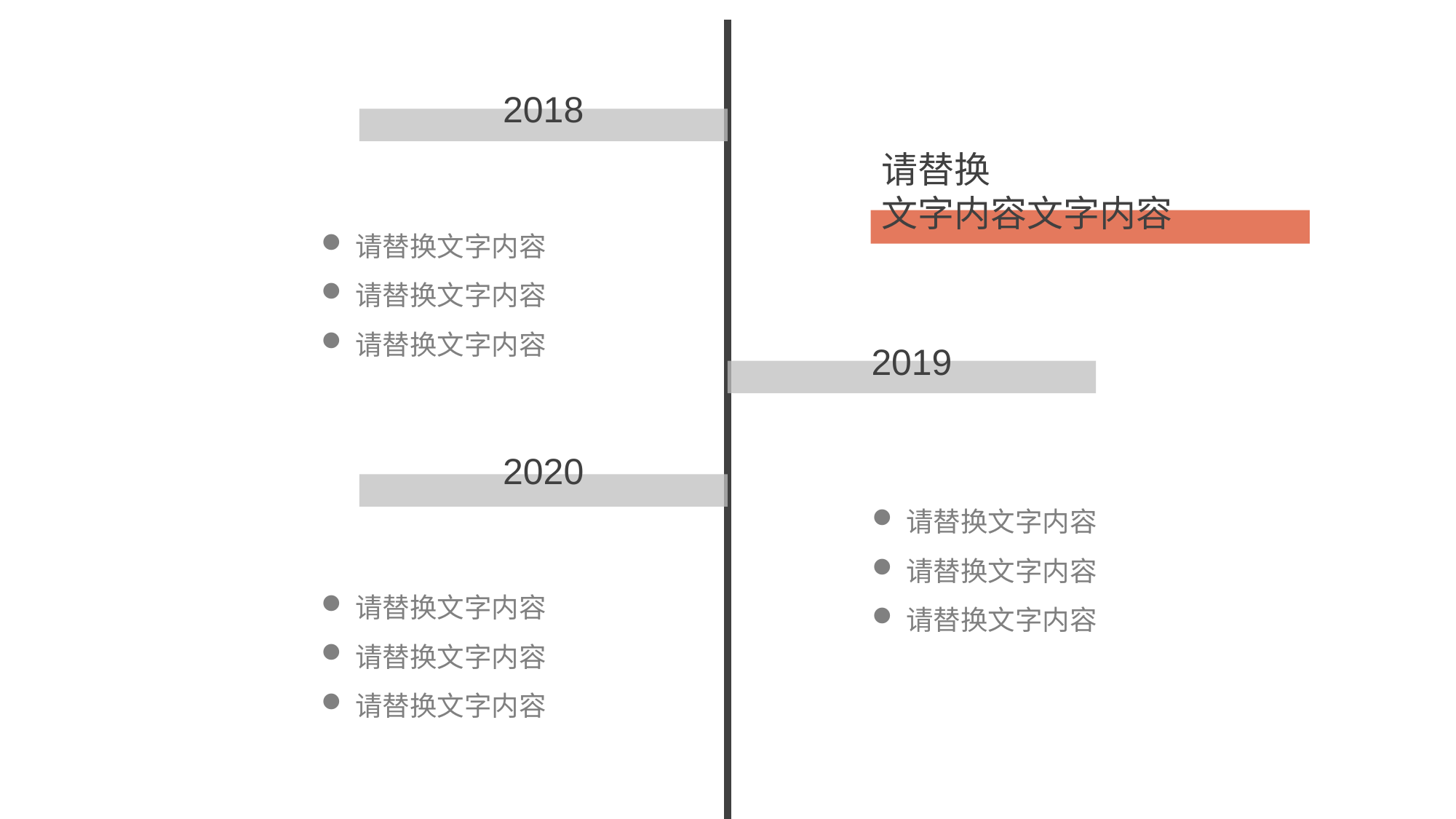

2018

请替换
文字内容文字内容
请替换文字内容
请替换文字内容
请替换文字内容

2019

2020

请替换文字内容
请替换文字内容
请替换文字内容
请替换文字内容
请替换文字内容
请替换文字内容